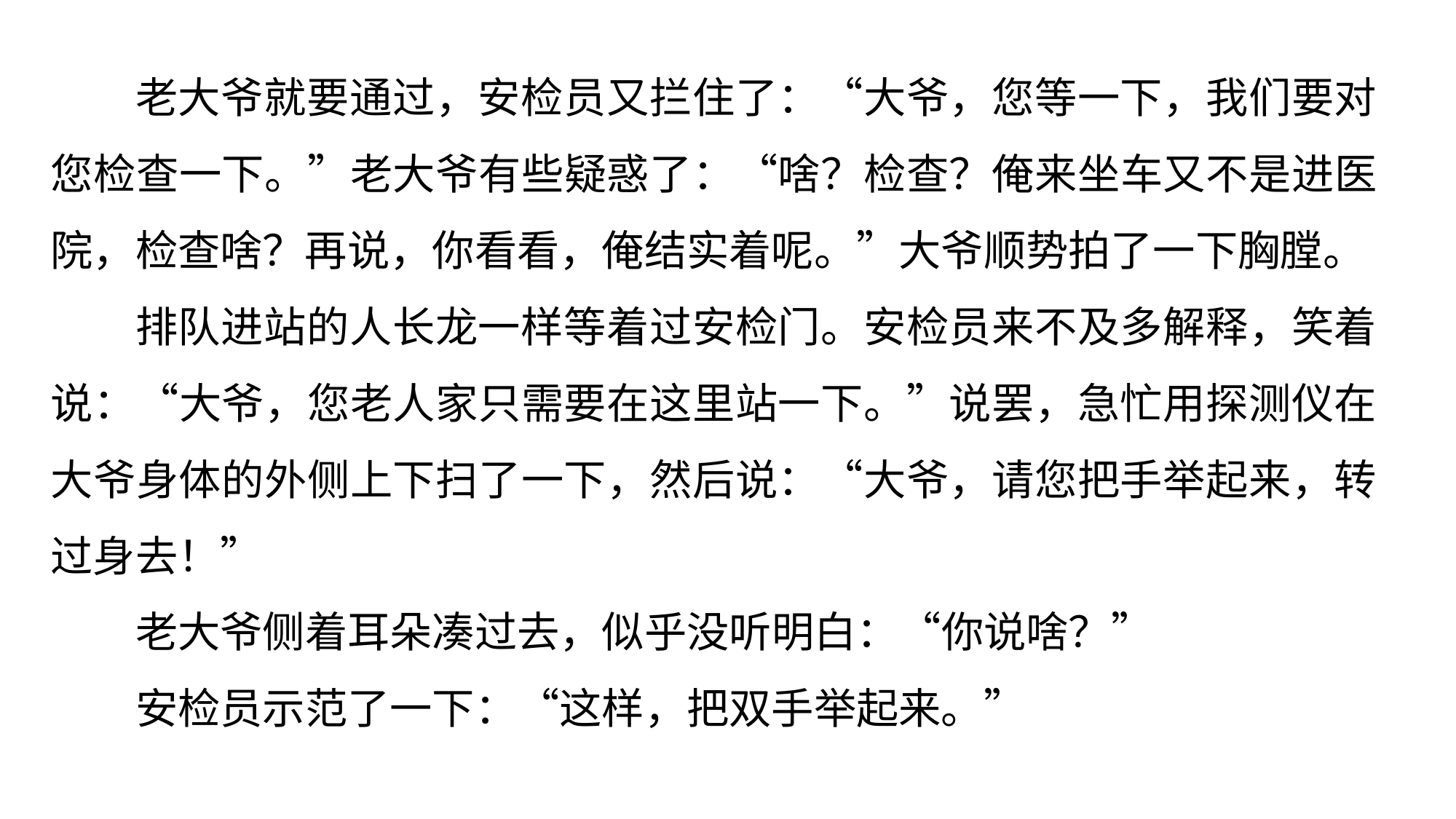

老大爷就要通过，安检员又拦住了：“大爷，您等一下，我们要对您检查一下。”老大爷有些疑惑了：“啥？检查？俺来坐车又不是进医院，检查啥？再说，你看看，俺结实着呢。”大爷顺势拍了一下胸膛。
排队进站的人长龙一样等着过安检门。安检员来不及多解释，笑着说：“大爷，您老人家只需要在这里站一下。”说罢，急忙用探测仪在大爷身体的外侧上下扫了一下，然后说：“大爷，请您把手举起来，转过身去！”
老大爷侧着耳朵凑过去，似乎没听明白：“你说啥？”
安检员示范了一下：“这样，把双手举起来。”